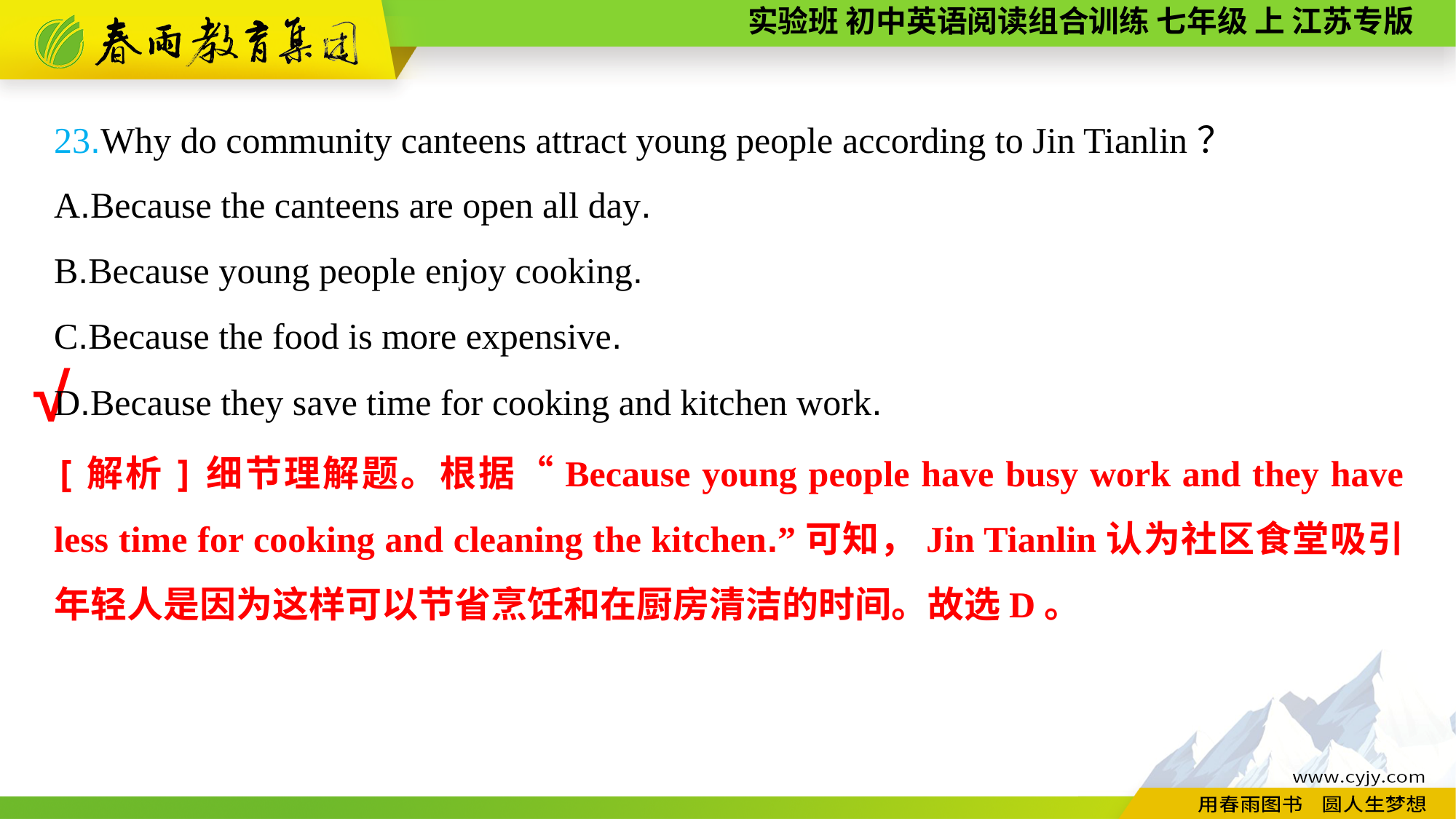

23.Why do community canteens attract young people according to Jin Tianlin？
A.Because the canteens are open all day.
B.Because young people enjoy cooking.
C.Because the food is more expensive.
D.Because they save time for cooking and kitchen work.
√
[解析]细节理解题。根据“Because young people have busy work and they have less time for cooking and cleaning the kitchen.”可知，Jin Tianlin认为社区食堂吸引年轻人是因为这样可以节省烹饪和在厨房清洁的时间。故选D。